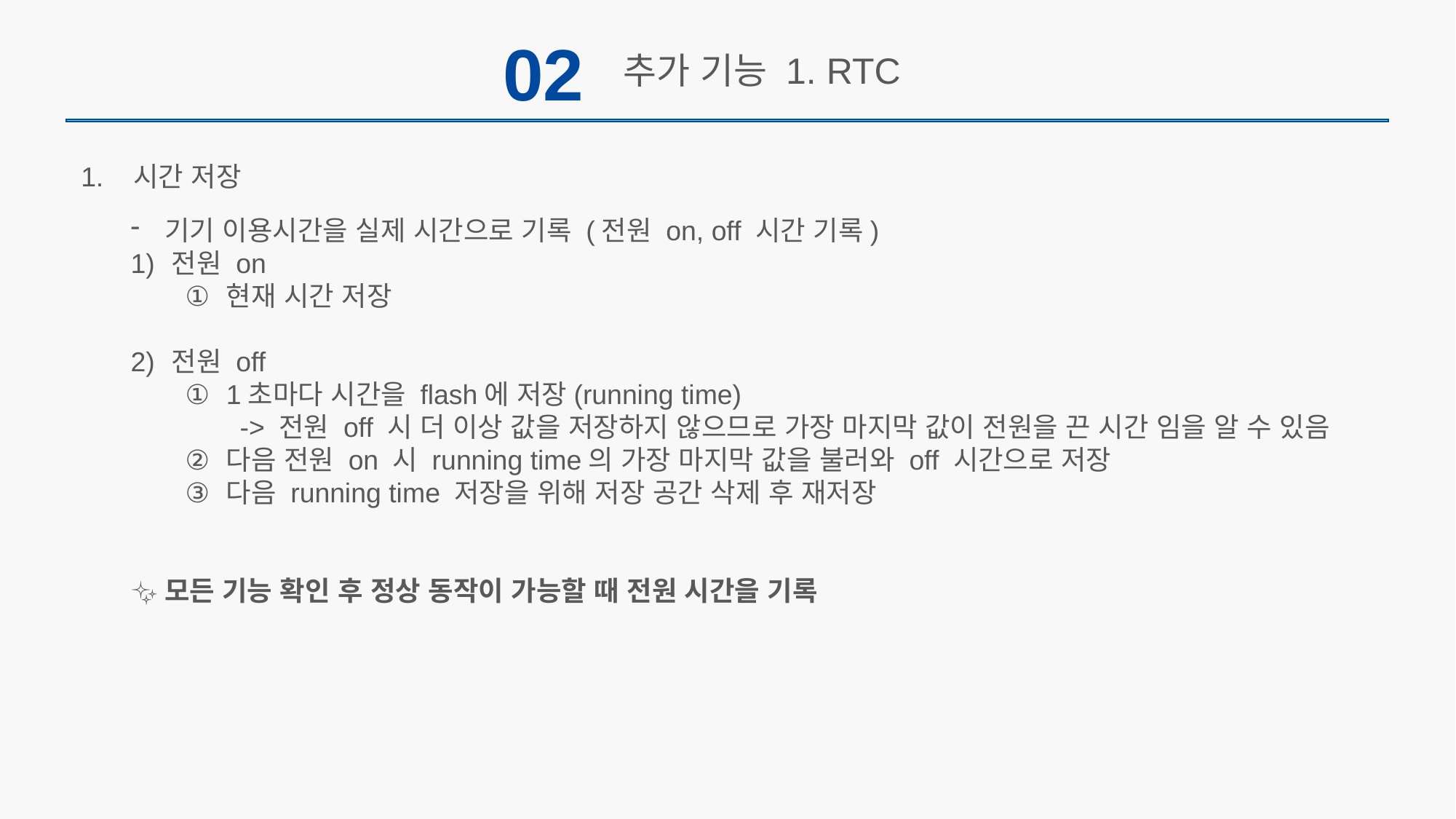

02
추가 기능 1. RTC

1.   시간 저장
기기 이용시간을 실제 시간으로 기록 (전원 on, off 시간 기록)
전원 on
현재 시간 저장

전원 off
1초마다 시간을 flash에 저장(running time)
-> 전원 off 시 더 이상 값을 저장하지 않으므로 가장 마지막 값이 전원을 끈 시간 임을 알 수 있음
다음 전원 on 시 running time의 가장 마지막 값을 불러와 off 시간으로 저장
다음 running time 저장을 위해 저장 공간 삭제 후 재저장

✨모든 기능 확인 후 정상 동작이 가능할 때 전원 시간을 기록